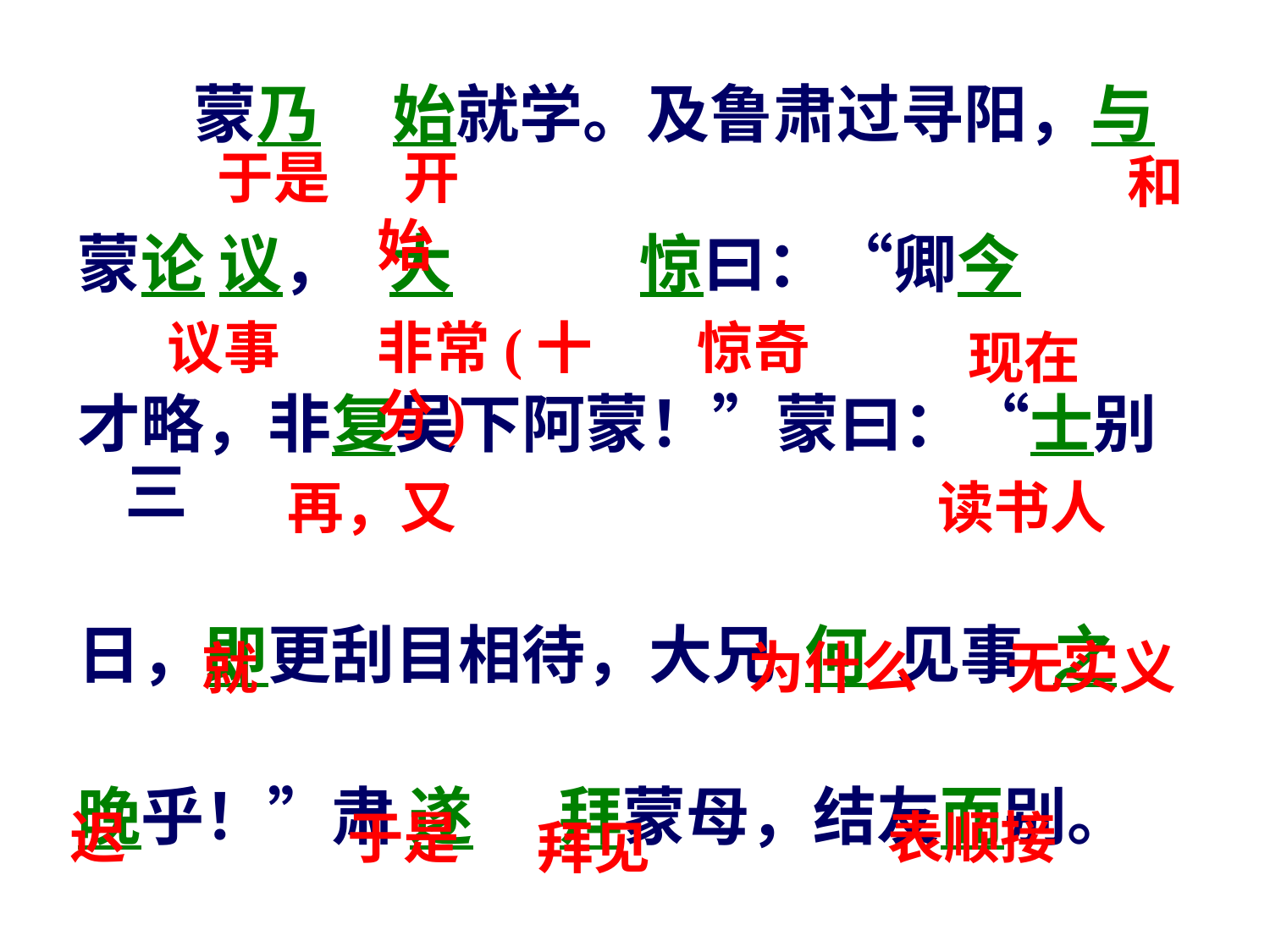

蒙乃     始就学。及鲁肃过寻阳，与

蒙论 议，   大             惊曰：“卿今

才略，非复吴下阿蒙！”蒙曰：“士别三

日，即更刮目相待，大兄  何  见事  之

晚乎！”肃 遂      拜蒙母，结友而别。

于是
 开始
  和

议事
非常(十分)
惊奇
现在
再，又
读书人

为什么
无实义
就
迟
于是
表顺接
拜见